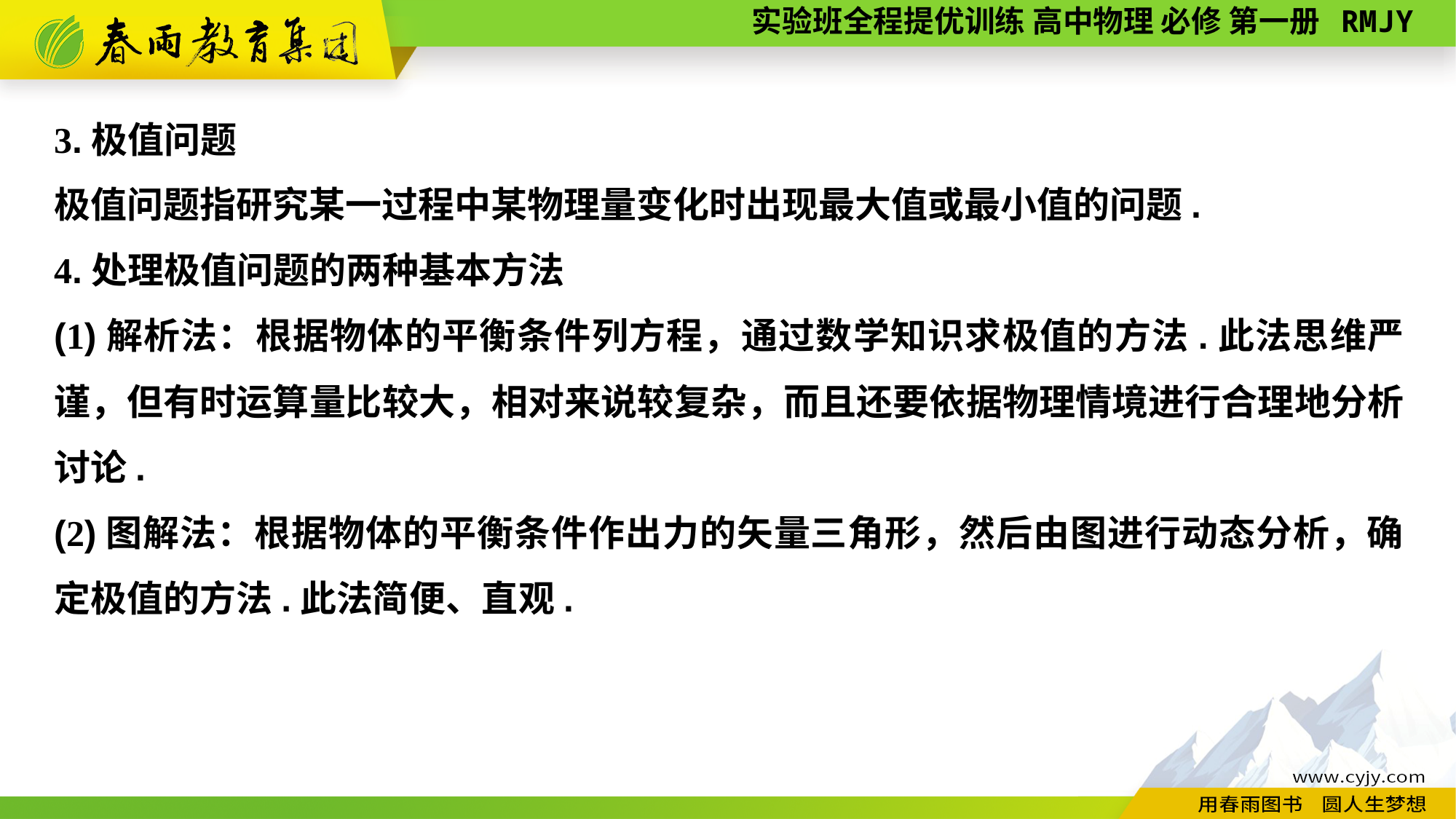

3.极值问题
极值问题指研究某一过程中某物理量变化时出现最大值或最小值的问题.
4.处理极值问题的两种基本方法
(1)解析法：根据物体的平衡条件列方程，通过数学知识求极值的方法.此法思维严谨，但有时运算量比较大，相对来说较复杂，而且还要依据物理情境进行合理地分析讨论.
(2)图解法：根据物体的平衡条件作出力的矢量三角形，然后由图进行动态分析，确定极值的方法.此法简便、直观.